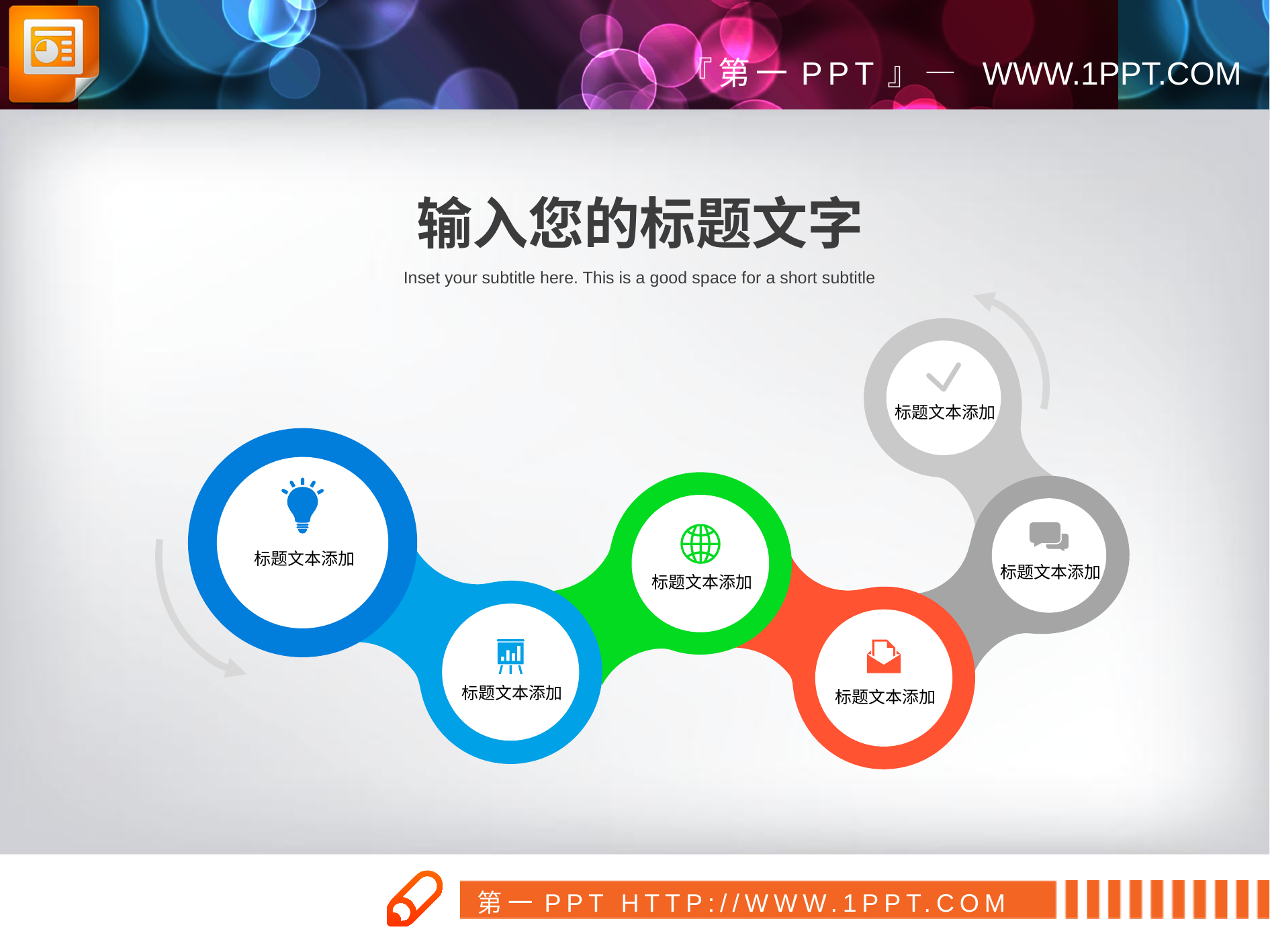

输入您的标题文字
Inset your subtitle here. This is a good space for a short subtitle

标题文本添加

标题文本添加

标题文本添加
标题文本添加

标题文本添加
标题文本添加